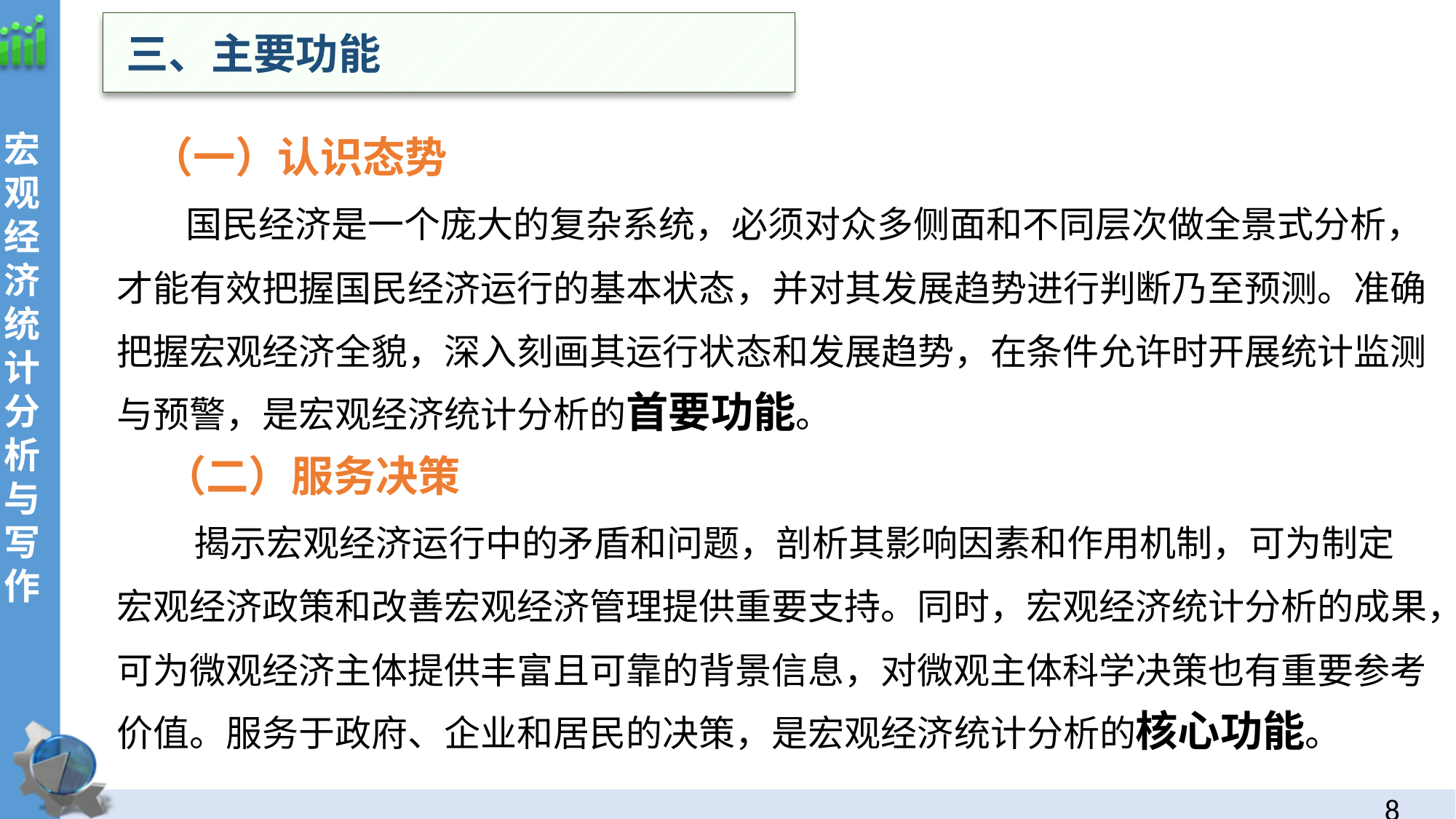

三、主要功能
        （一）认识态势
    国民经济是一个庞大的复杂系统，必须对众多侧面和不同层次做全景式分析，才能有效把握国民经济运行的基本状态，并对其发展趋势进行判断乃至预测。准确把握宏观经济全貌，深入刻画其运行状态和发展趋势，在条件允许时开展统计监测与预警，是宏观经济统计分析的首要功能。
        （二）服务决策
     揭示宏观经济运行中的矛盾和问题，剖析其影响因素和作用机制，可为制定宏观经济政策和改善宏观经济管理提供重要支持。同时，宏观经济统计分析的成果，可为微观经济主体提供丰富且可靠的背景信息，对微观主体科学决策也有重要参考价值。服务于政府、企业和居民的决策，是宏观经济统计分析的核心功能。

8